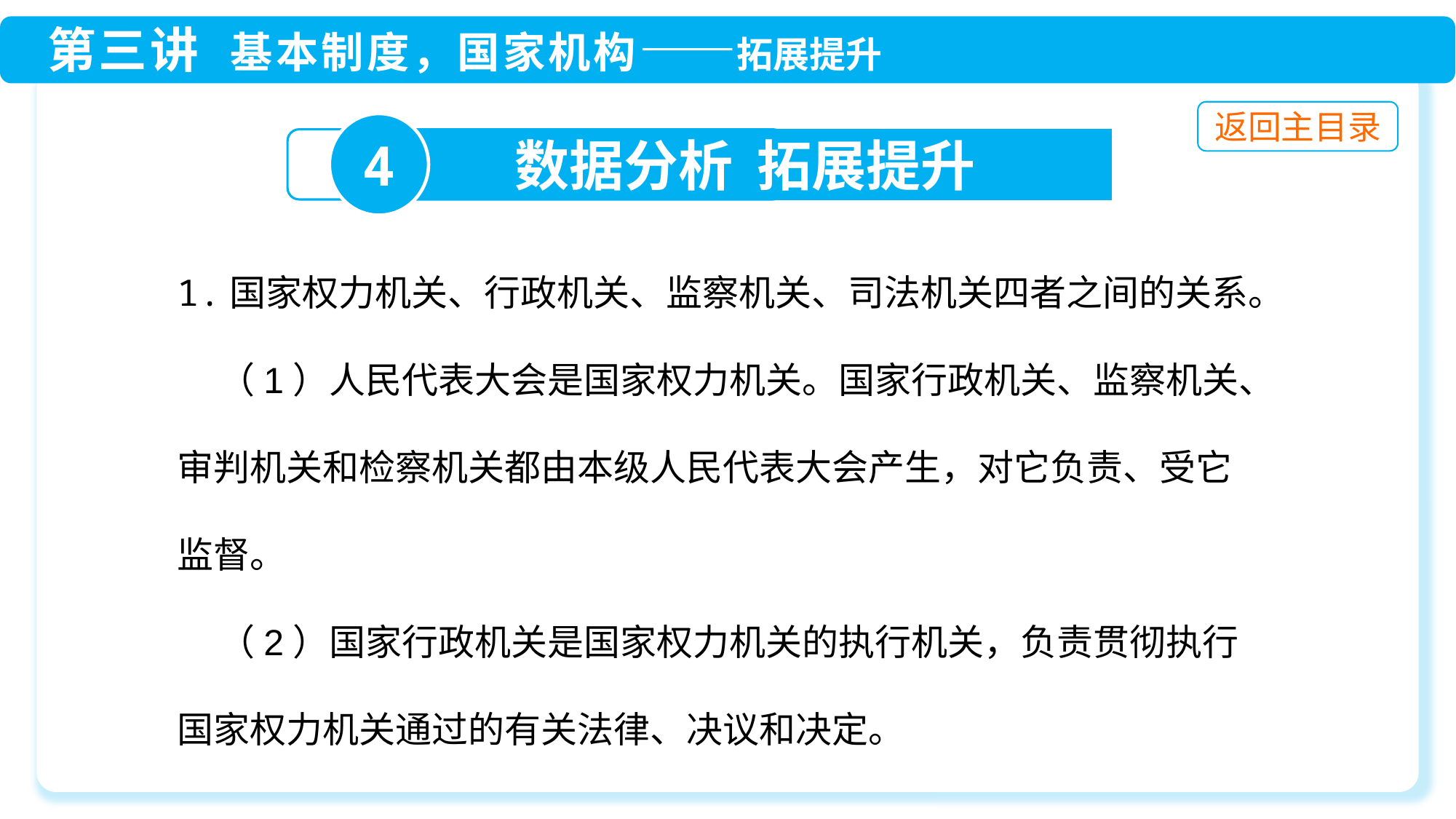

4

数据分析  拓展提升
1.国家权力机关、行政机关、监察机关、司法机关四者之间的关系。
    （1）人民代表大会是国家权力机关。国家行政机关、监察机关、审判机关和检察机关都由本级人民代表大会产生，对它负责、受它监督。
    （2）国家行政机关是国家权力机关的执行机关，负责贯彻执行国家权力机关通过的有关法律、决议和决定。